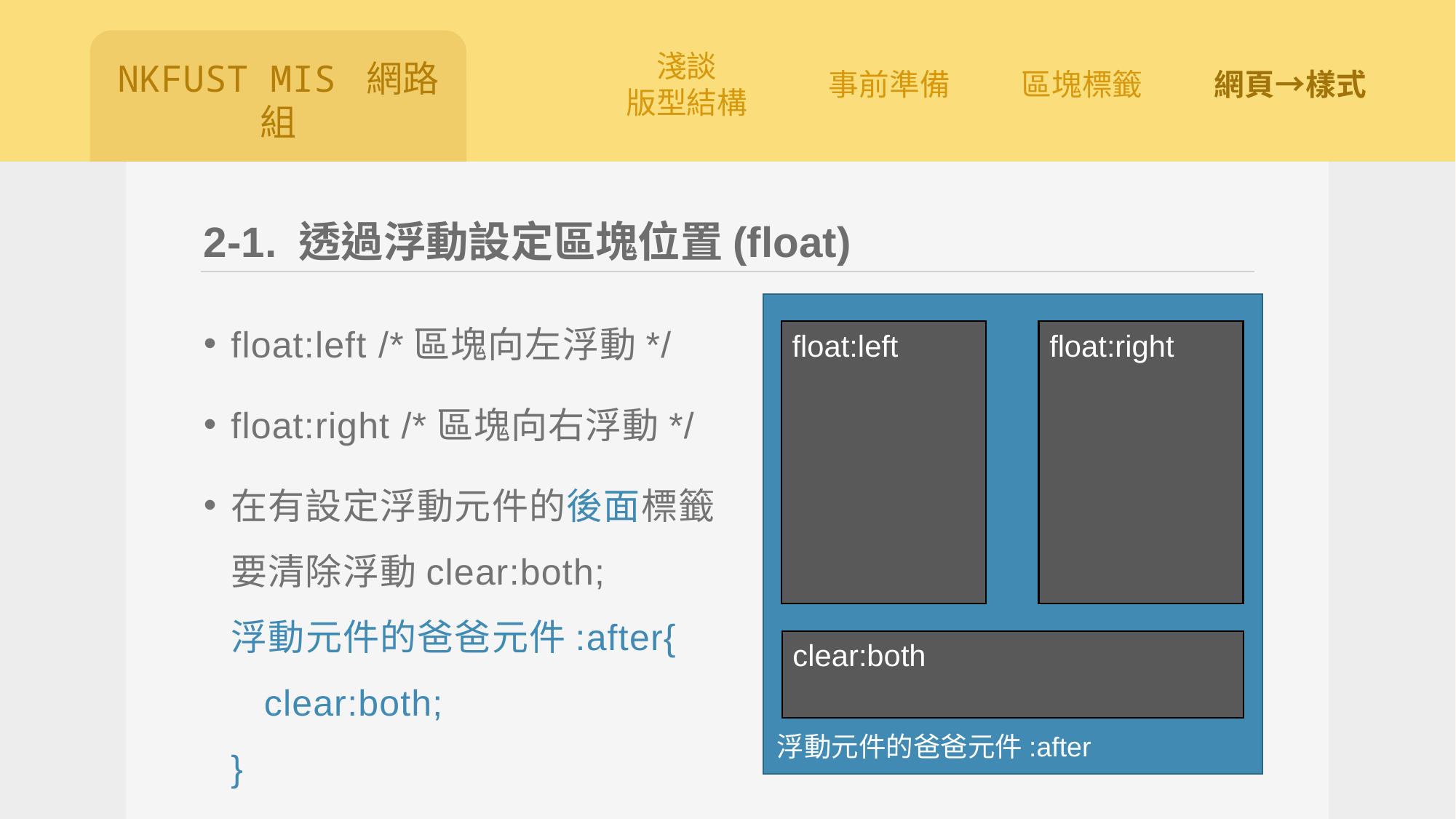

# 2-1. 透過浮動設定區塊位置(float)
float:left /*區塊向左浮動*/
float:right /*區塊向右浮動*/
在有設定浮動元件的後面標籤要清除浮動clear:both;
浮動元件的爸爸元件:after{
   clear:both;
}

float:left
float:right
clear:both
浮動元件的爸爸元件:after